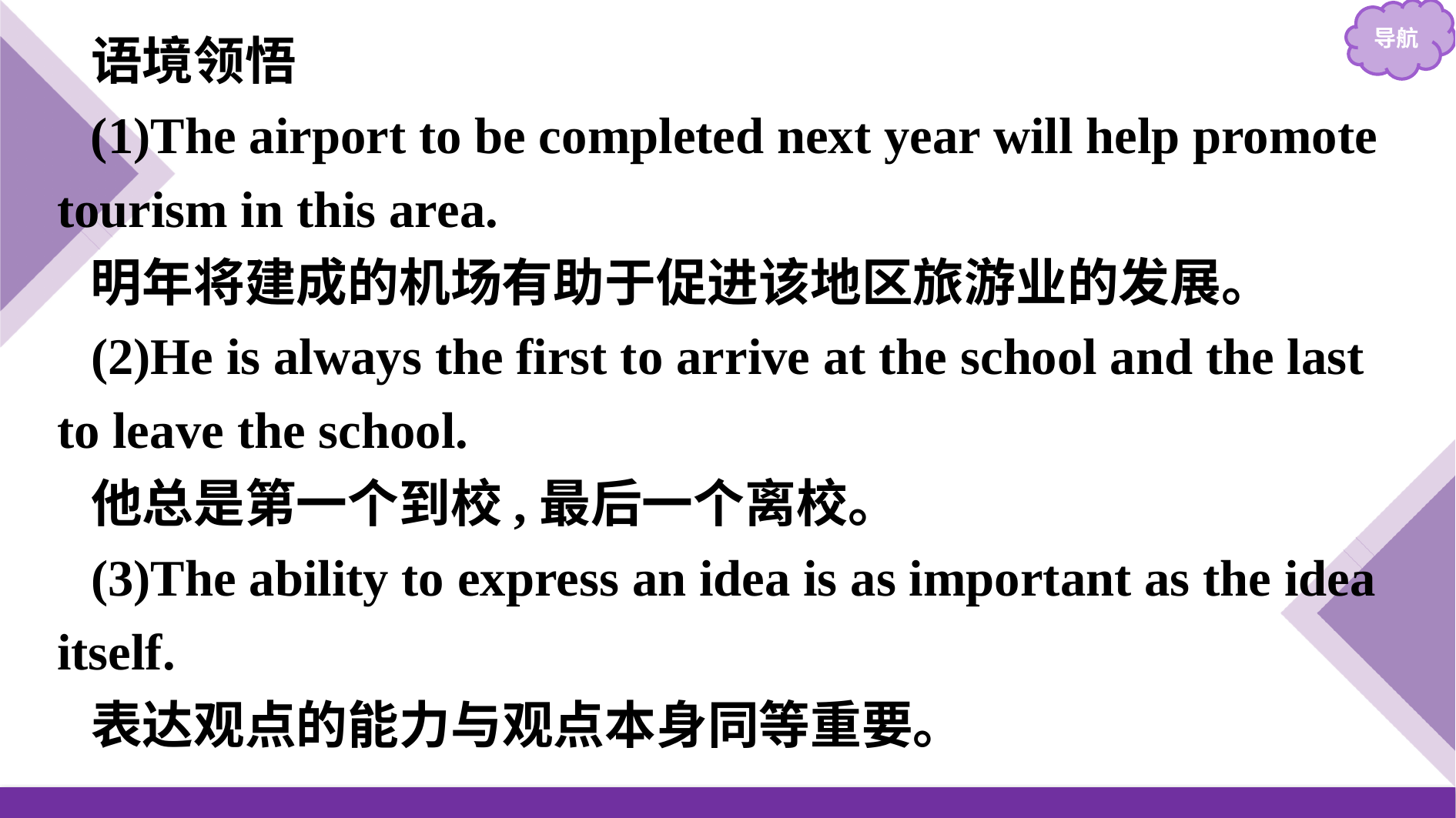

语境领悟
(1)The airport to be completed next year will help promote tourism in this area.
明年将建成的机场有助于促进该地区旅游业的发展。
(2)He is always the first to arrive at the school and the last to leave the school.
他总是第一个到校,最后一个离校。
(3)The ability to express an idea is as important as the idea itself.
表达观点的能力与观点本身同等重要。